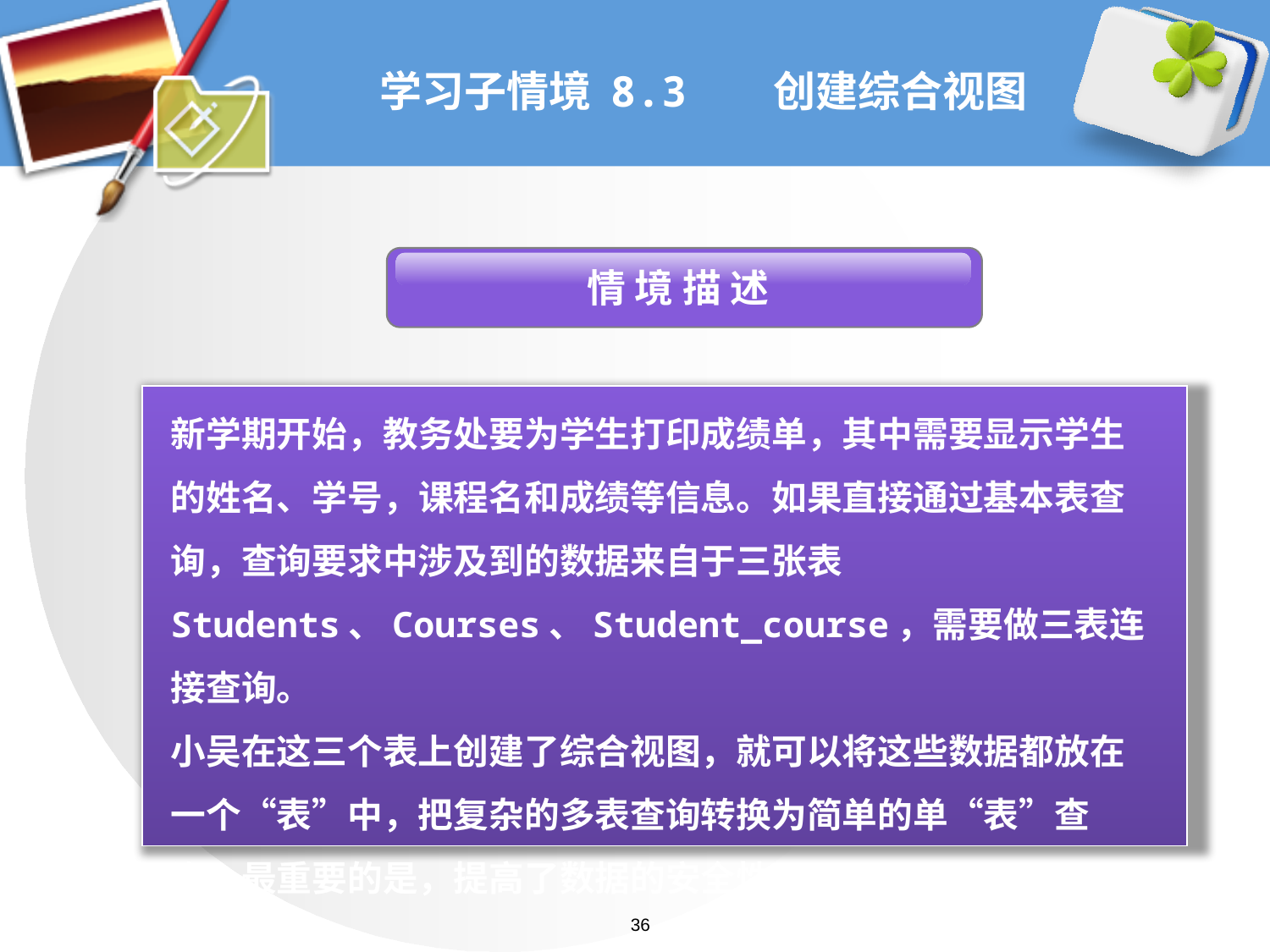

# 学习子情境 8.3   创建综合视图

  情 境 描 述
新学期开始，教务处要为学生打印成绩单，其中需要显示学生的姓名、学号，课程名和成绩等信息。如果直接通过基本表查询，查询要求中涉及到的数据来自于三张表Students、Courses、Student_course，需要做三表连接查询。
小吴在这三个表上创建了综合视图，就可以将这些数据都放在一个“表”中，把复杂的多表查询转换为简单的单“表”查询，最重要的是，提高了数据的安全性

36